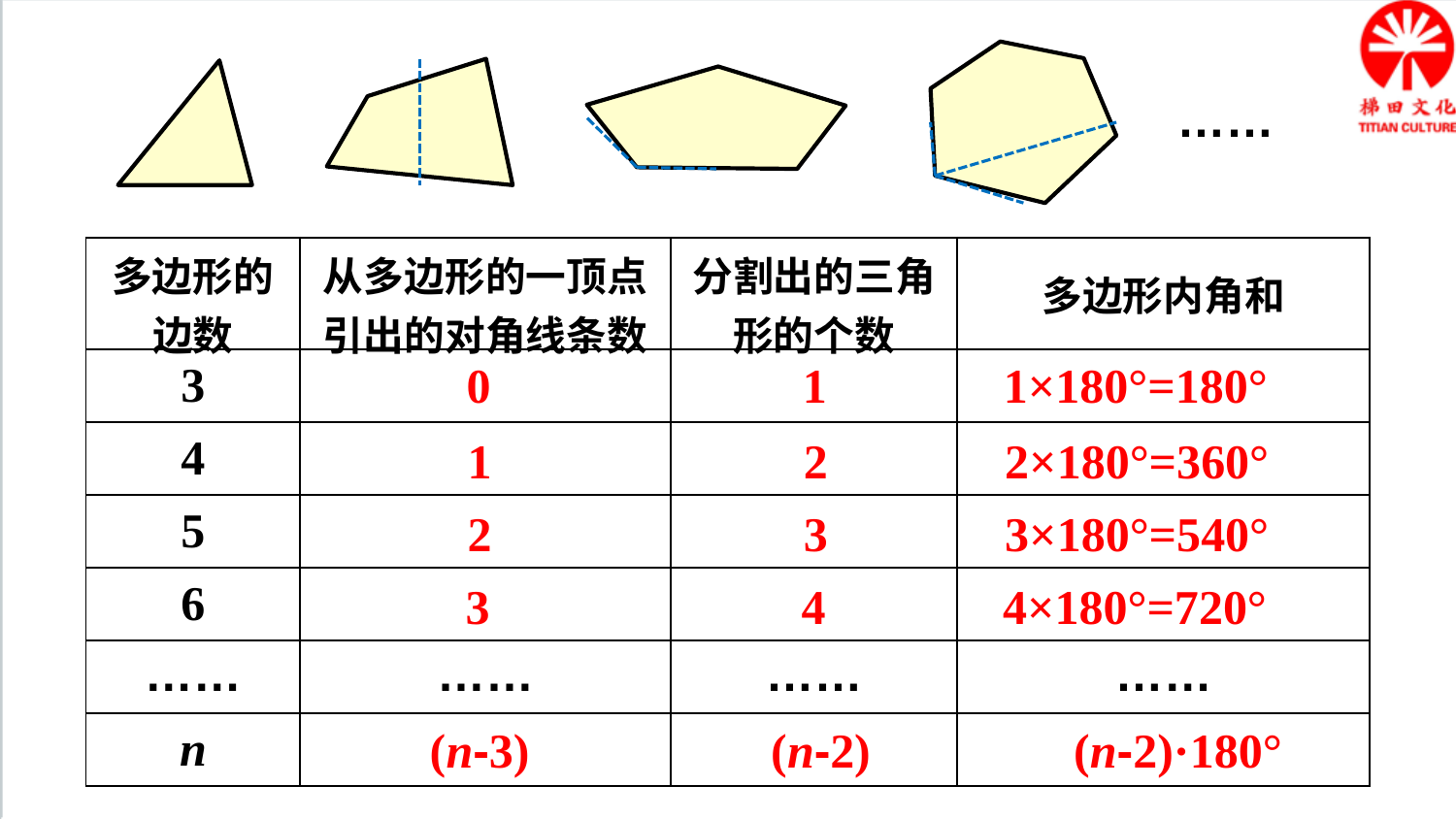

……
| 多边形的边数 | 从多边形的一顶点引出的对角线条数 | 分割出的三角形的个数 | 多边形内角和 |
| --- | --- | --- | --- |
| 3 |  |  |  |
| 4 |  |  |  |
| 5 |  |  |  |
| 6 |  |  |  |
| …… | …… | …… | …… |
| n |  |  |  |
0
1
1×180°=180°
1
2
2×180°=360°
2
3
3×180°=540°
3
4
4×180°=720°
(n-2)
(n-2)·180°
(n-3)